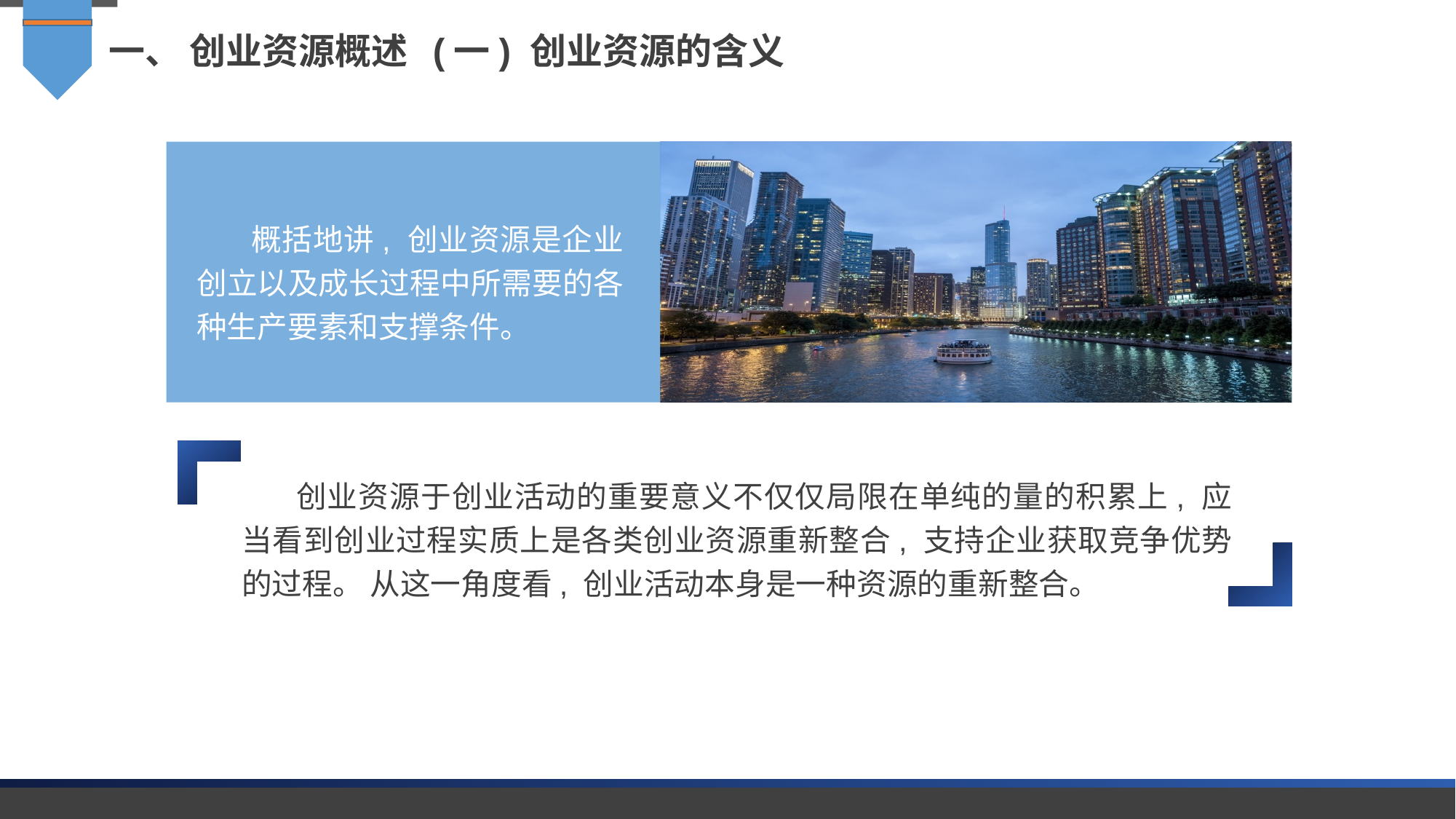

一、 创业资源概述  (一) 创业资源的含义

概括地讲, 创业资源是企业创立以及成长过程中所需要的各种生产要素和支撑条件。

创业资源于创业活动的重要意义不仅仅局限在单纯的量的积累上, 应当看到创业过程实质上是各类创业资源重新整合, 支持企业获取竞争优势的过程。 从这一角度看, 创业活动本身是一种资源的重新整合。